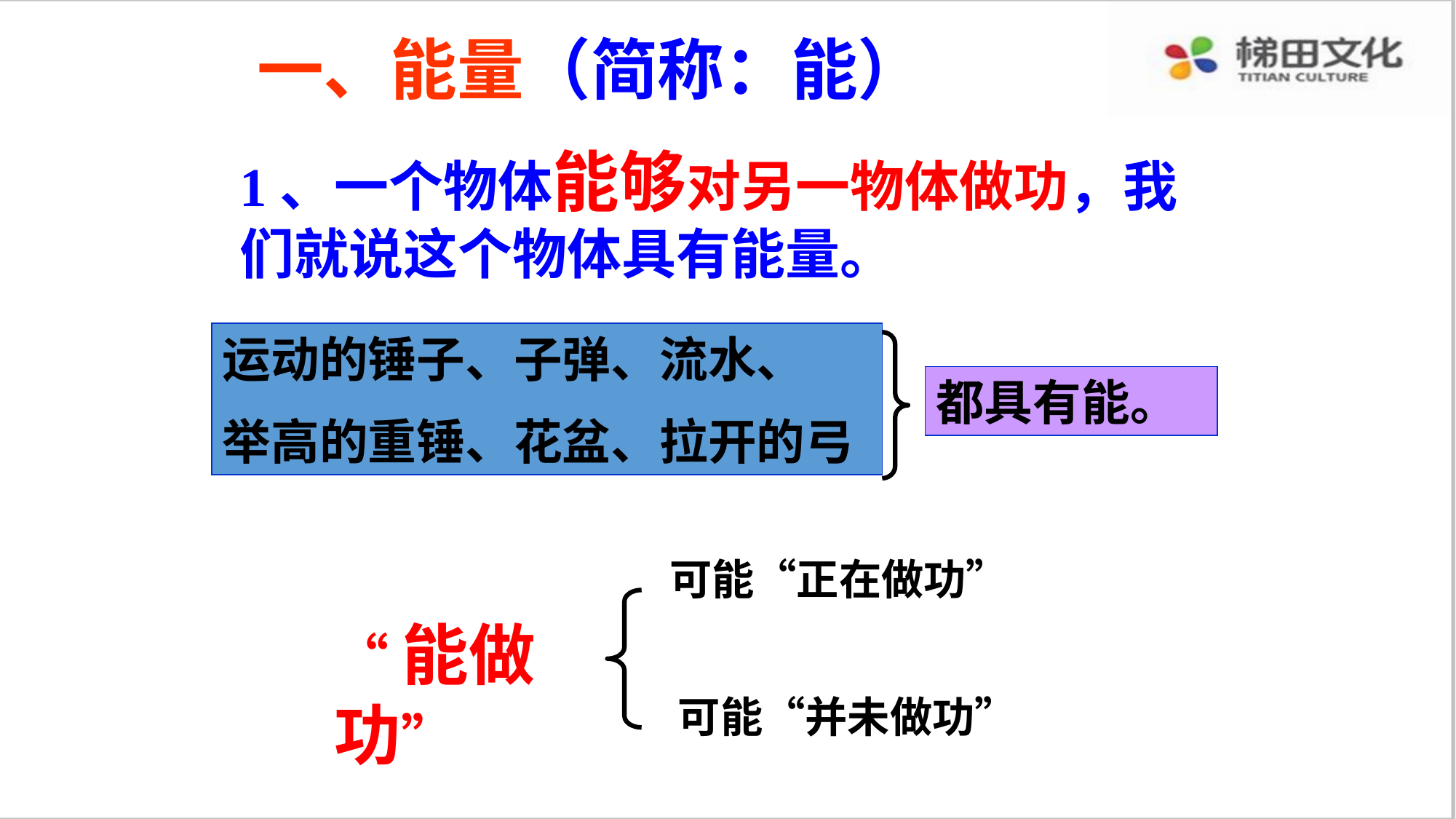

一、能量（简称：能）
1、一个物体能够对另一物体做功，我们就说这个物体具有能量。
运动的锤子、子弹、流水、
举高的重锤、花盆、拉开的弓

都具有能。
可能“正在做功”

“能做功”
可能“并未做功”